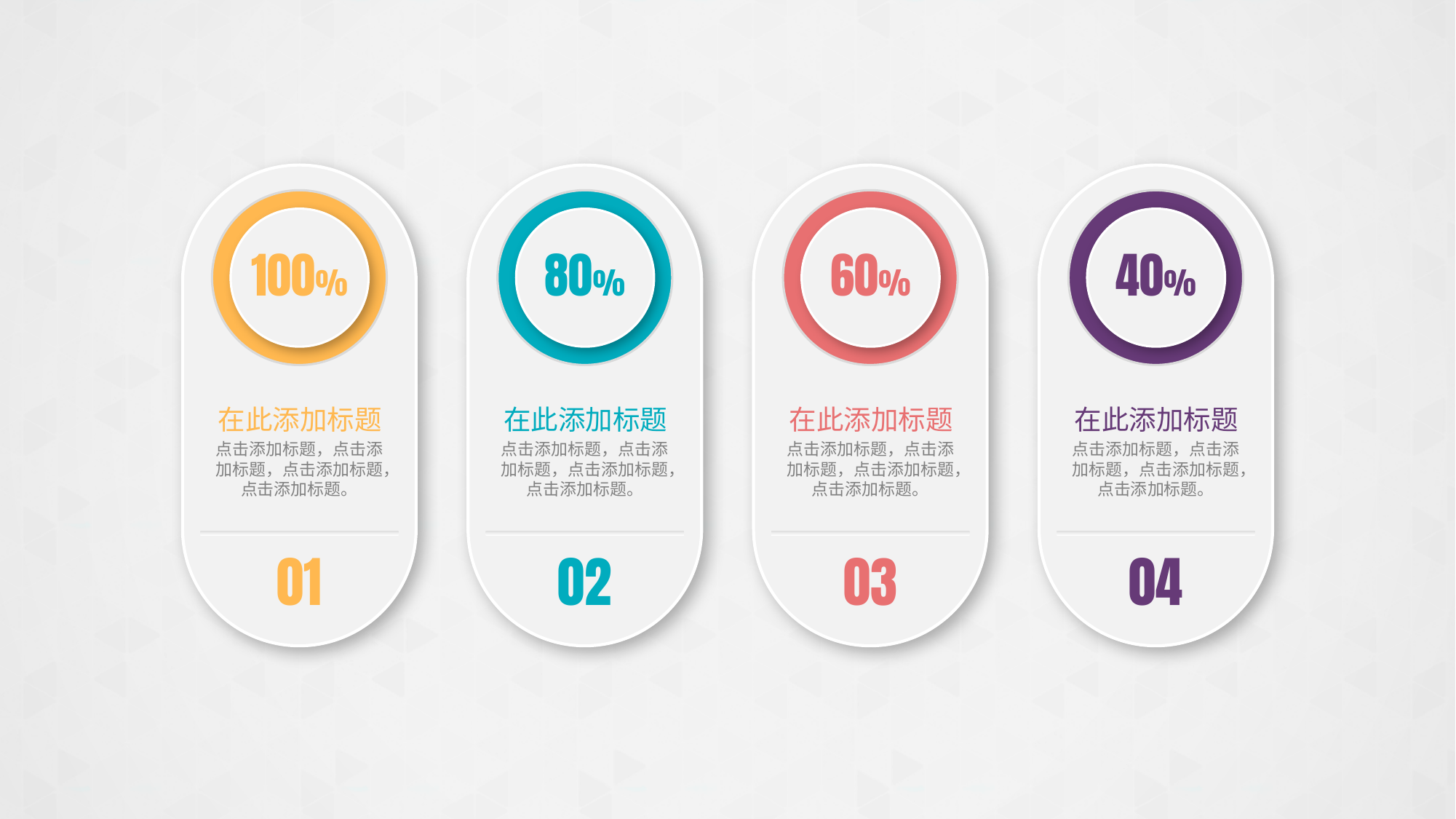

100%
在此添加标题
点击添加标题，点击添加标题，点击添加标题，点击添加标题。
01

80%
在此添加标题
点击添加标题，点击添加标题，点击添加标题，点击添加标题。
02

60%
在此添加标题
点击添加标题，点击添加标题，点击添加标题，点击添加标题。
03

40%
在此添加标题
点击添加标题，点击添加标题，点击添加标题，点击添加标题。
04